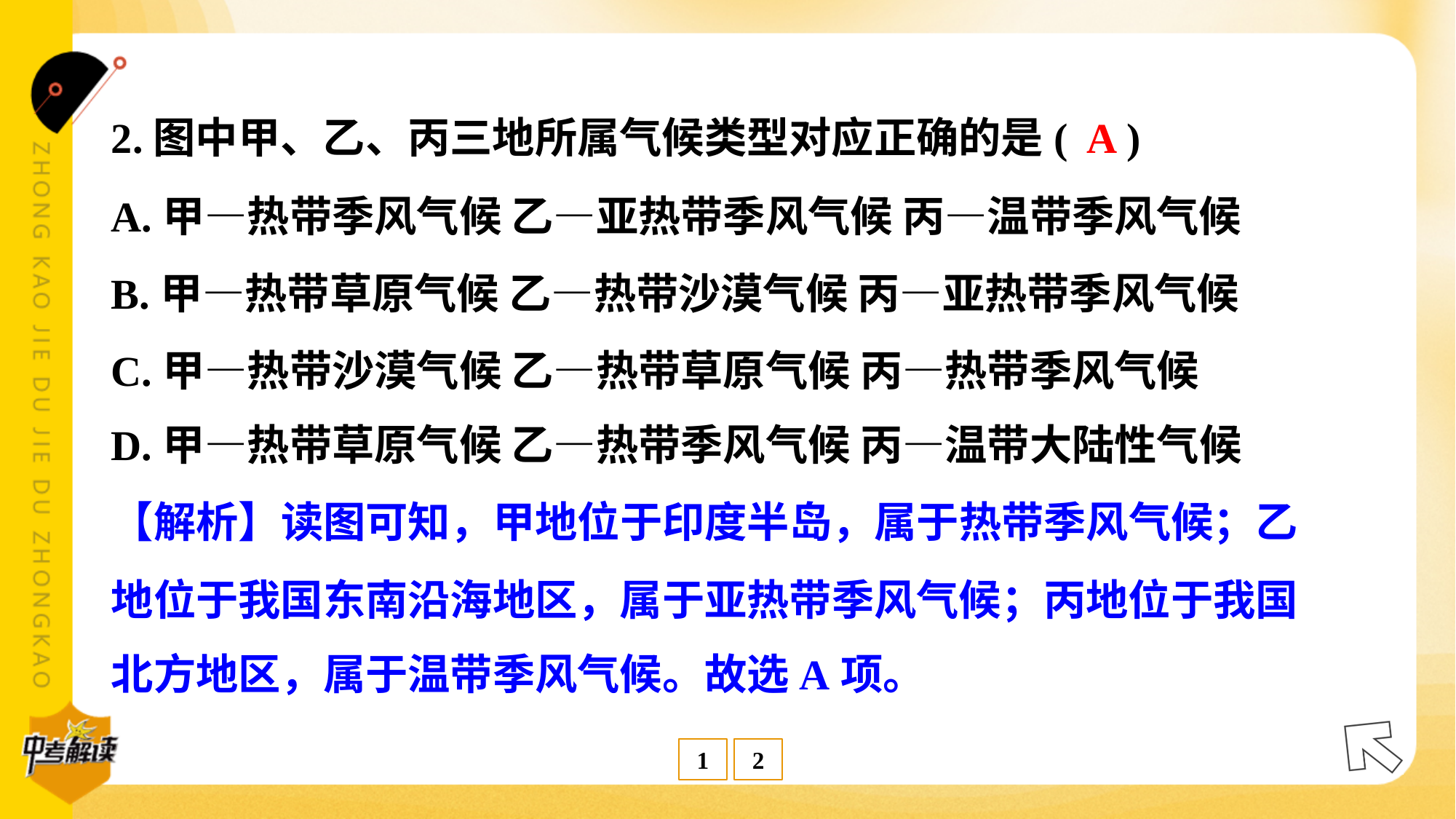

A
2.图中甲、乙、丙三地所属气候类型对应正确的是(     )
A.甲—热带季风气候 乙—亚热带季风气候 丙—温带季风气候
B.甲—热带草原气候 乙—热带沙漠气候 丙—亚热带季风气候
C.甲—热带沙漠气候 乙—热带草原气候 丙—热带季风气候
D.甲—热带草原气候 乙—热带季风气候 丙—温带大陆性气候
【解析】读图可知，甲地位于印度半岛，属于热带季风气候；乙
地位于我国东南沿海地区，属于亚热带季风气候；丙地位于我国
北方地区，属于温带季风气候。故选A项。